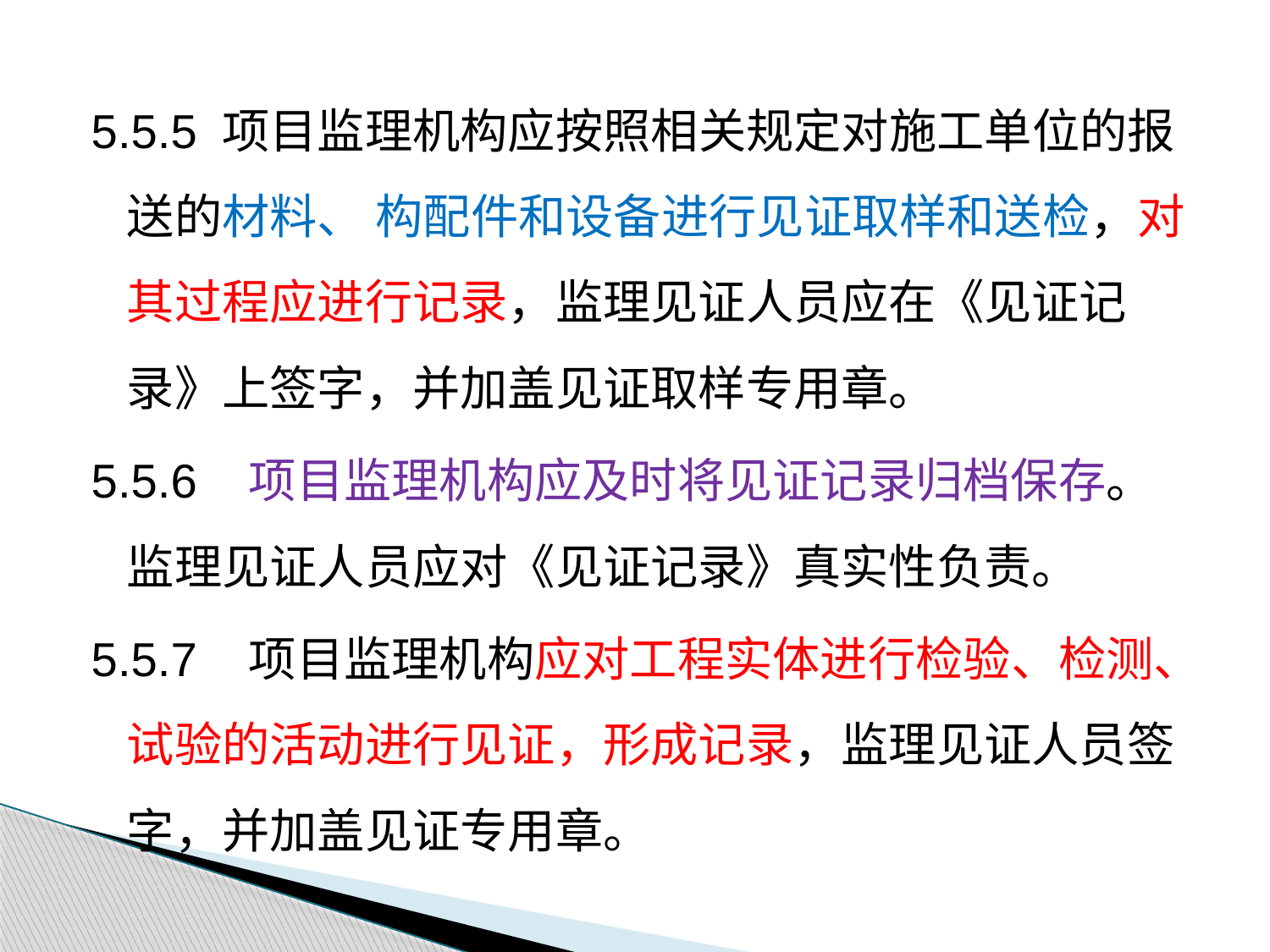

5.5.5 项目监理机构应按照相关规定对施工单位的报送的材料、 构配件和设备进行见证取样和送检，对其过程应进行记录，监理见证人员应在《见证记录》上签字，并加盖见证取样专用章。
5.5.6   项目监理机构应及时将见证记录归档保存。监理见证人员应对《见证记录》真实性负责。
5.5.7   项目监理机构应对工程实体进行检验、检测、试验的活动进行见证，形成记录，监理见证人员签字，并加盖见证专用章。